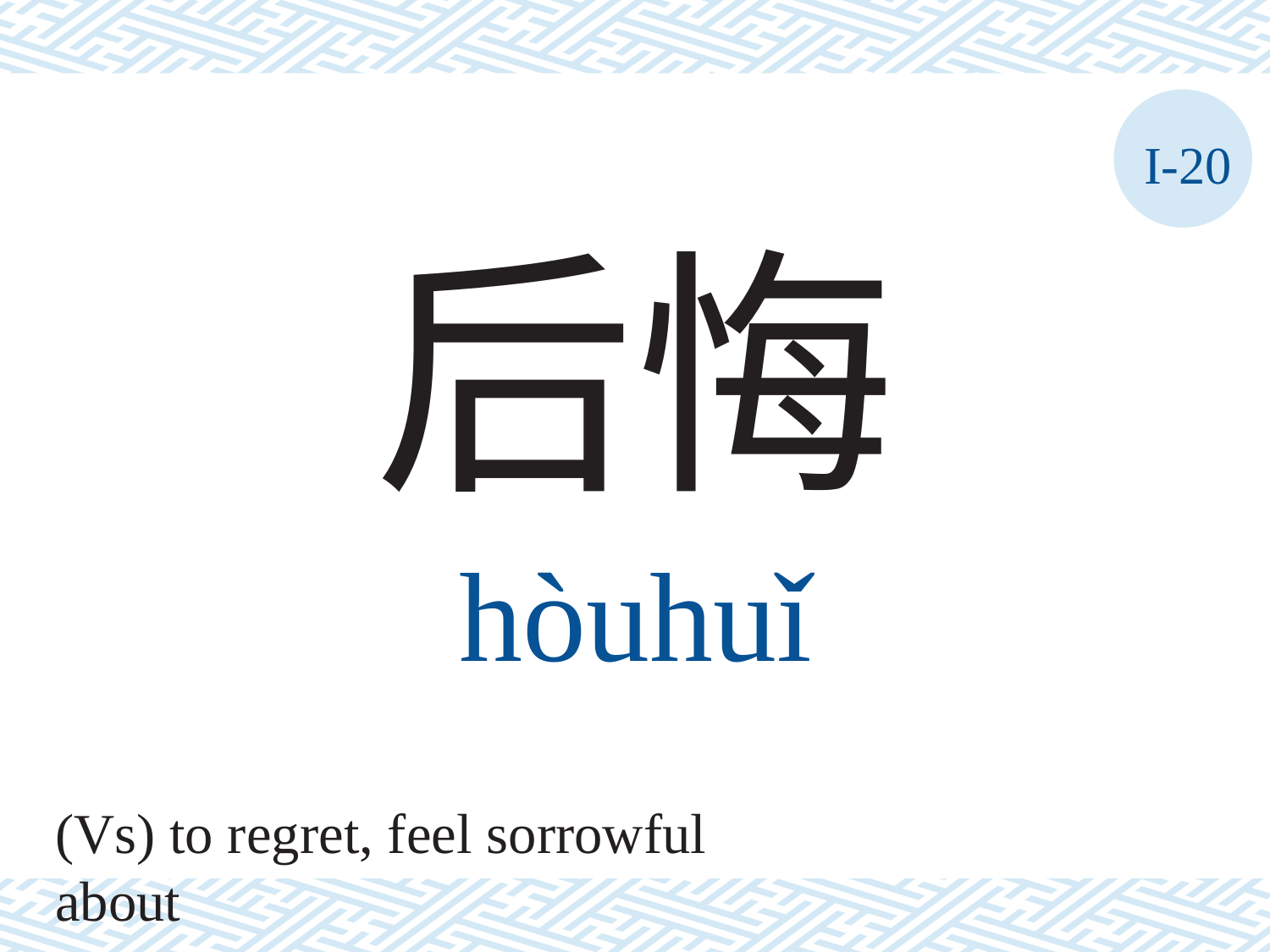

I-20
后悔
hòuhuǐ
(Vs) to regret, feel sorrowful about